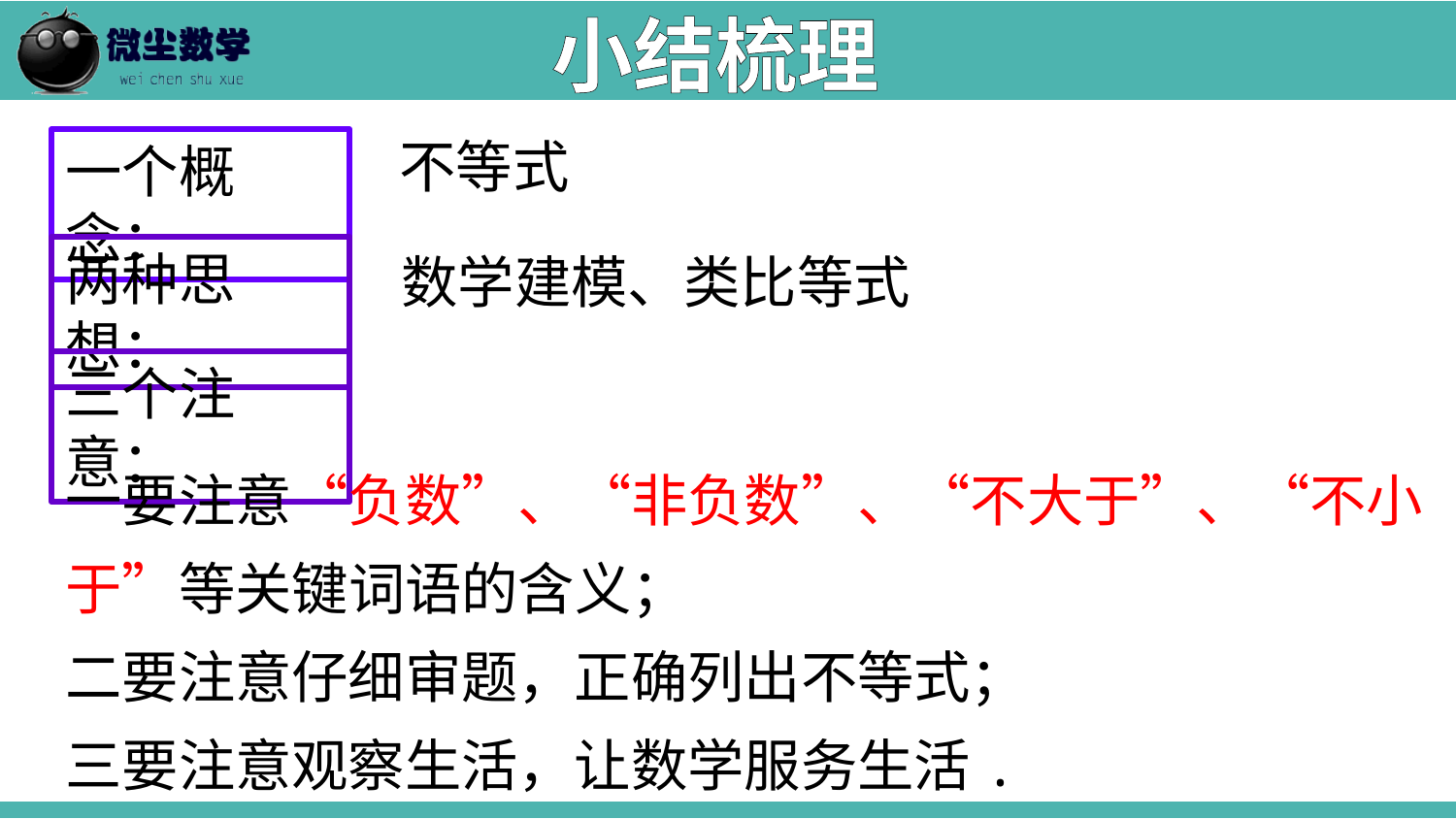

小结梳理
不等式
一个概念：
两种思想：
数学建模、类比等式
三个注意：
一要注意“负数”、“非负数”、“不大于”、“不小于”等关键词语的含义；
二要注意仔细审题，正确列出不等式；
三要注意观察生活，让数学服务生活.